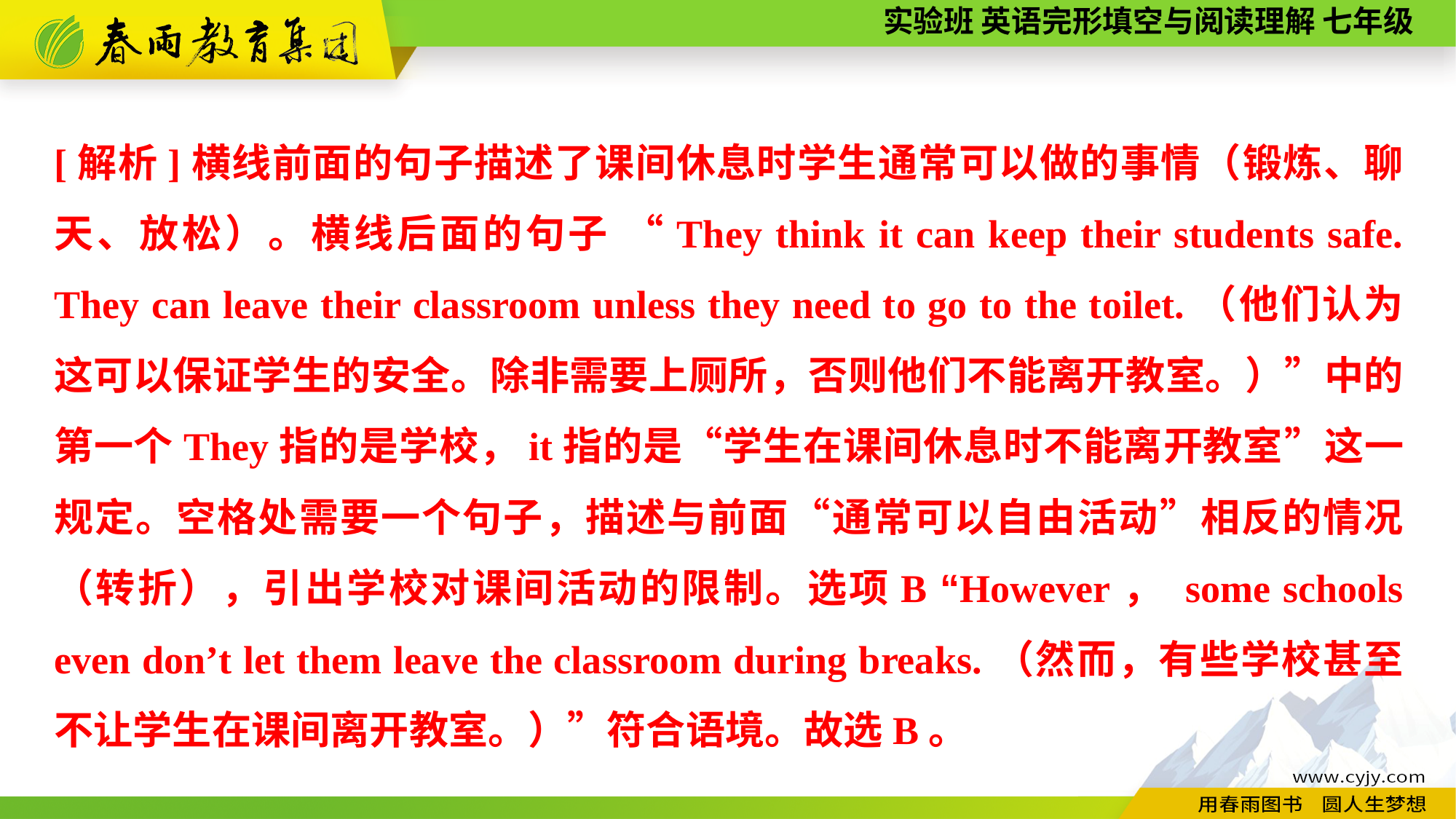

[解析]横线前面的句子描述了课间休息时学生通常可以做的事情（锻炼、聊天、放松）。横线后面的句子 “They think it can keep their students safe. They can leave their classroom unless they need to go to the toilet.（他们认为这可以保证学生的安全。除非需要上厕所，否则他们不能离开教室。）”中的第一个They指的是学校，it指的是“学生在课间休息时不能离开教室”这一规定。空格处需要一个句子，描述与前面“通常可以自由活动”相反的情况（转折），引出学校对课间活动的限制。选项B “However， some schools even don’t let them leave the classroom during breaks.（然而，有些学校甚至不让学生在课间离开教室。）”符合语境。故选B。